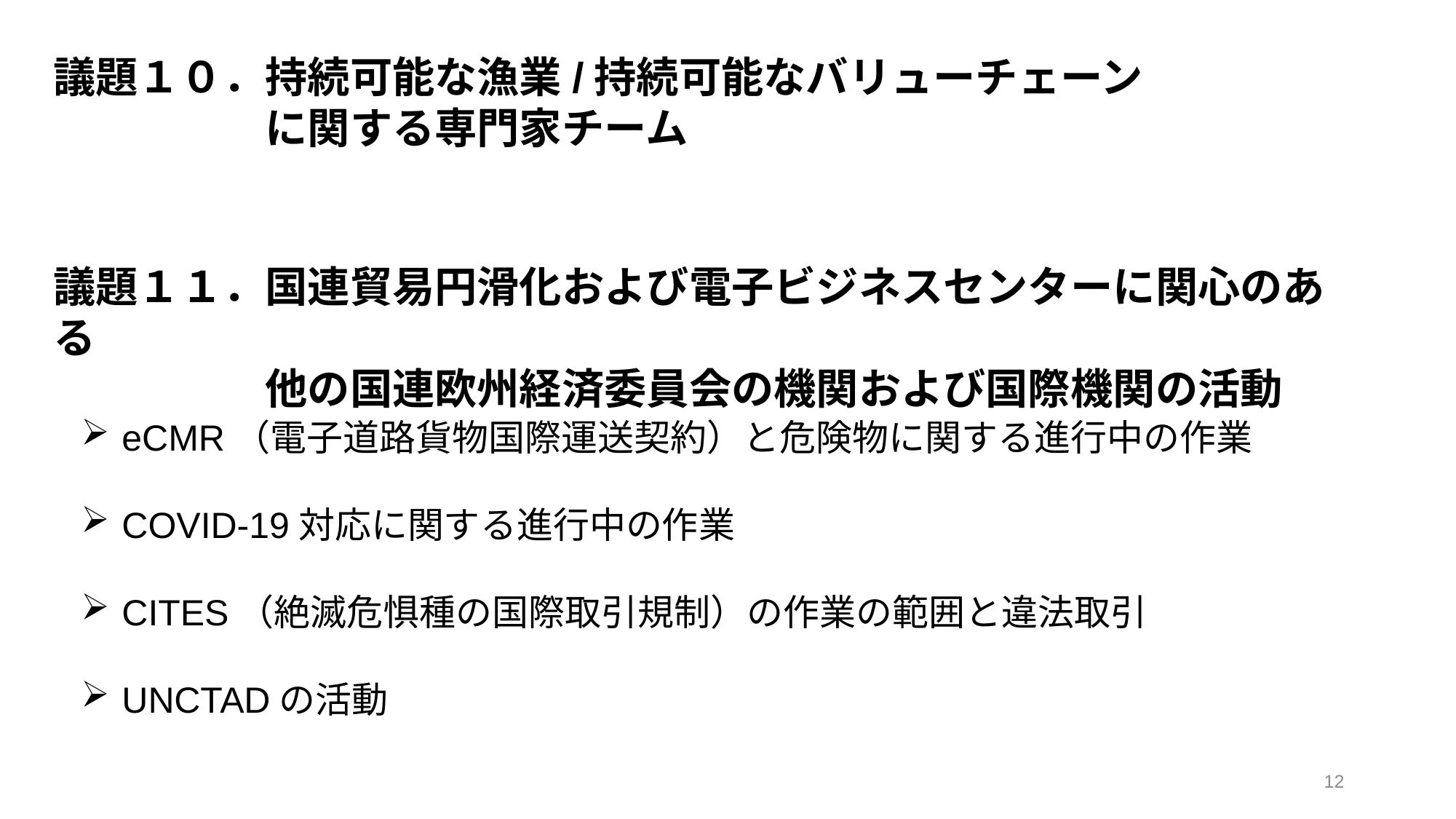

議題１０．持続可能な漁業/持続可能なバリューチェーン
　　　　　に関する専門家チーム

議題１１．国連貿易円滑化および電子ビジネスセンターに関心のある
　　　　　他の国連欧州経済委員会の機関および国際機関の活動

eCMR（電子道路貨物国際運送契約）と危険物に関する進行中の作業

COVID-19対応に関する進行中の作業

CITES（絶滅危惧種の国際取引規制）の作業の範囲と違法取引

UNCTADの活動
12